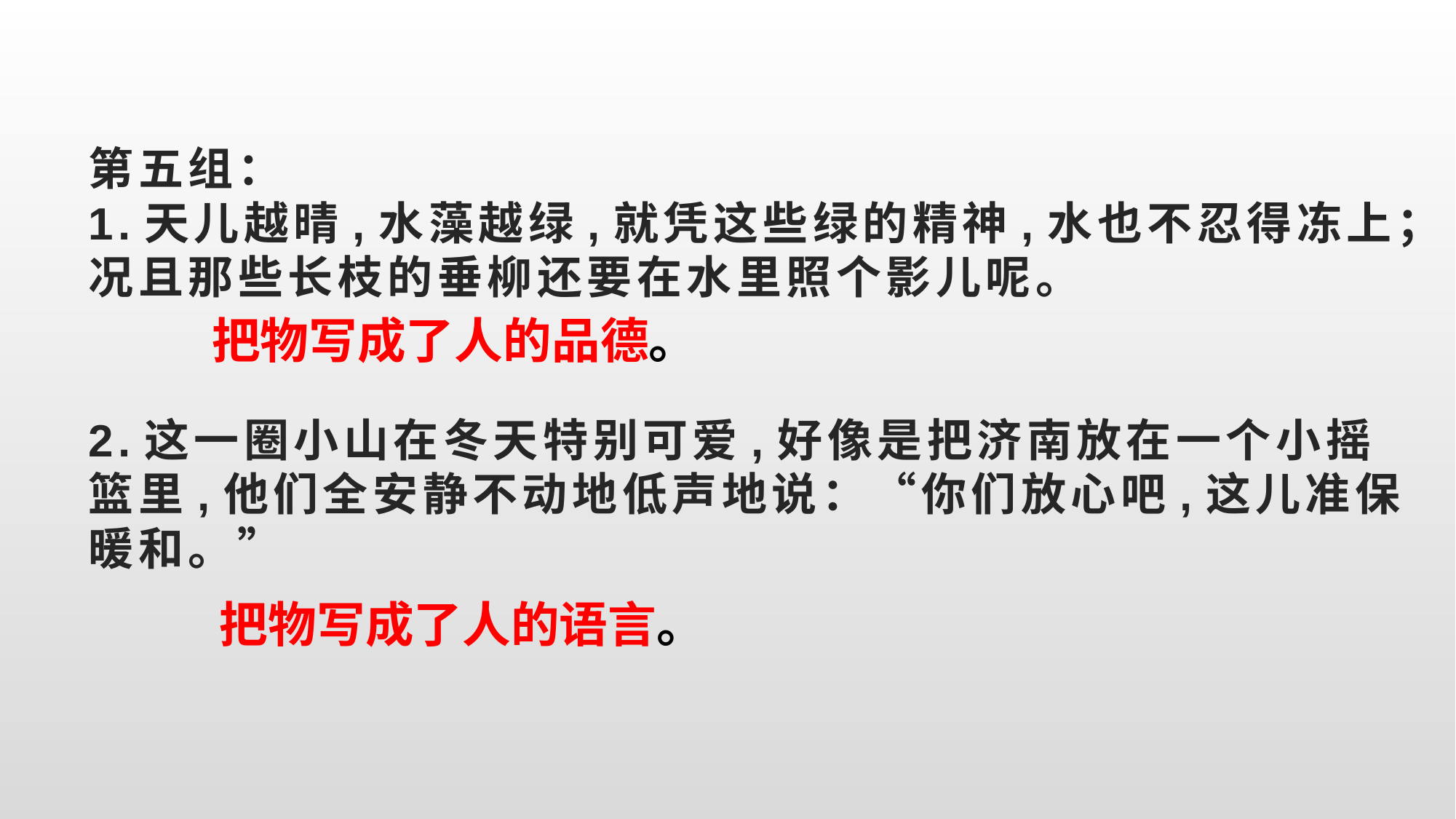

# 第五组： 1.天儿越晴,水藻越绿,就凭这些绿的精神,水也不忍得冻上；况且那些长枝的垂柳还要在水里照个影儿呢。 2.这一圈小山在冬天特别可爱,好像是把济南放在一个小摇篮里,他们全安静不动地低声地说：“你们放心吧,这儿准保暖和。”
把物写成了人的品德。
把物写成了人的语言。